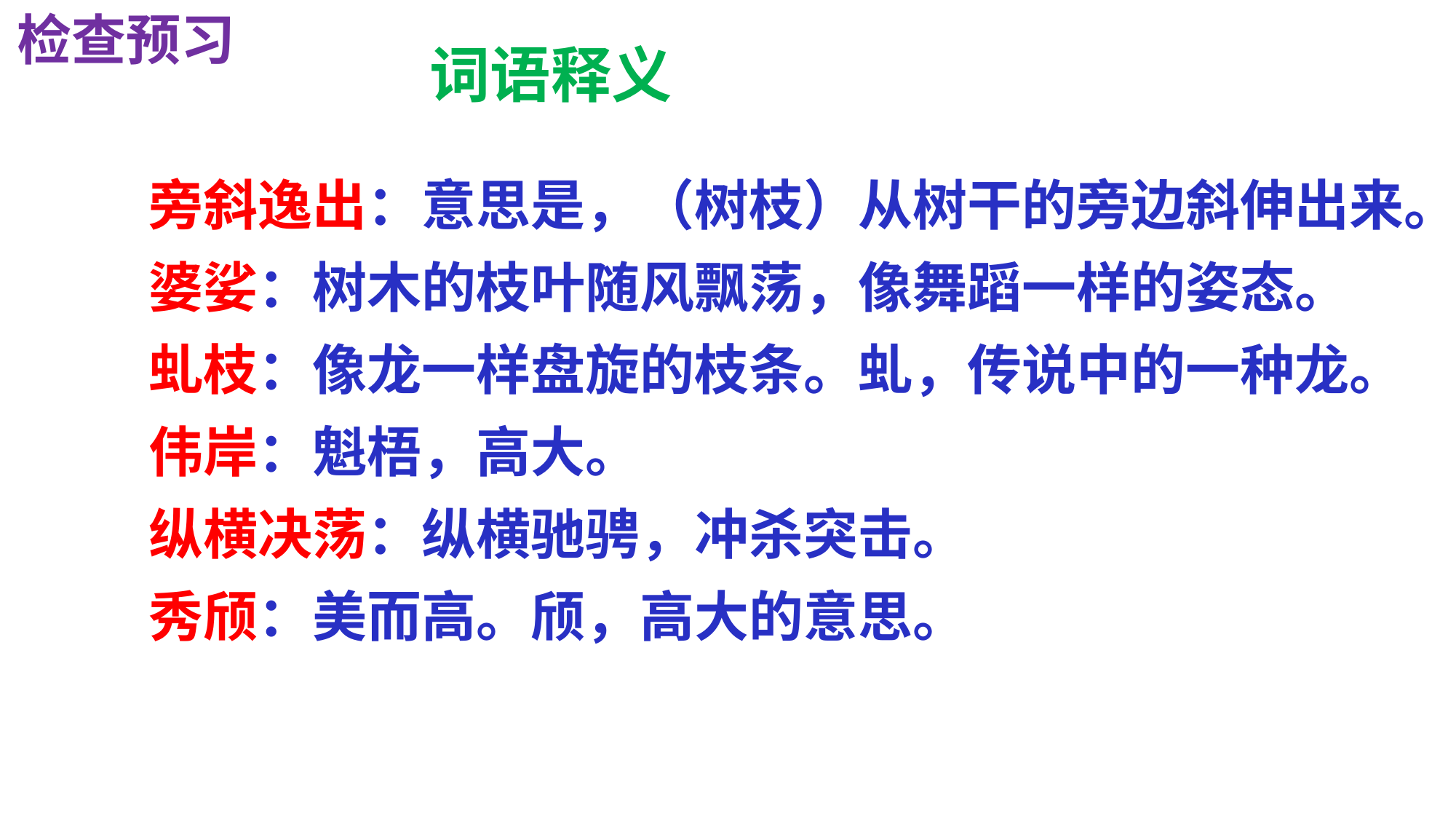

检查预习
词语释义
旁斜逸出：意思是，（树枝）从树干的旁边斜伸出来。
婆娑：树木的枝叶随风飘荡，像舞蹈一样的姿态。
虬枝：像龙一样盘旋的枝条。虬，传说中的一种龙。
伟岸：魁梧，高大。
纵横决荡：纵横驰骋，冲杀突击。
秀颀：美而高。颀，高大的意思。